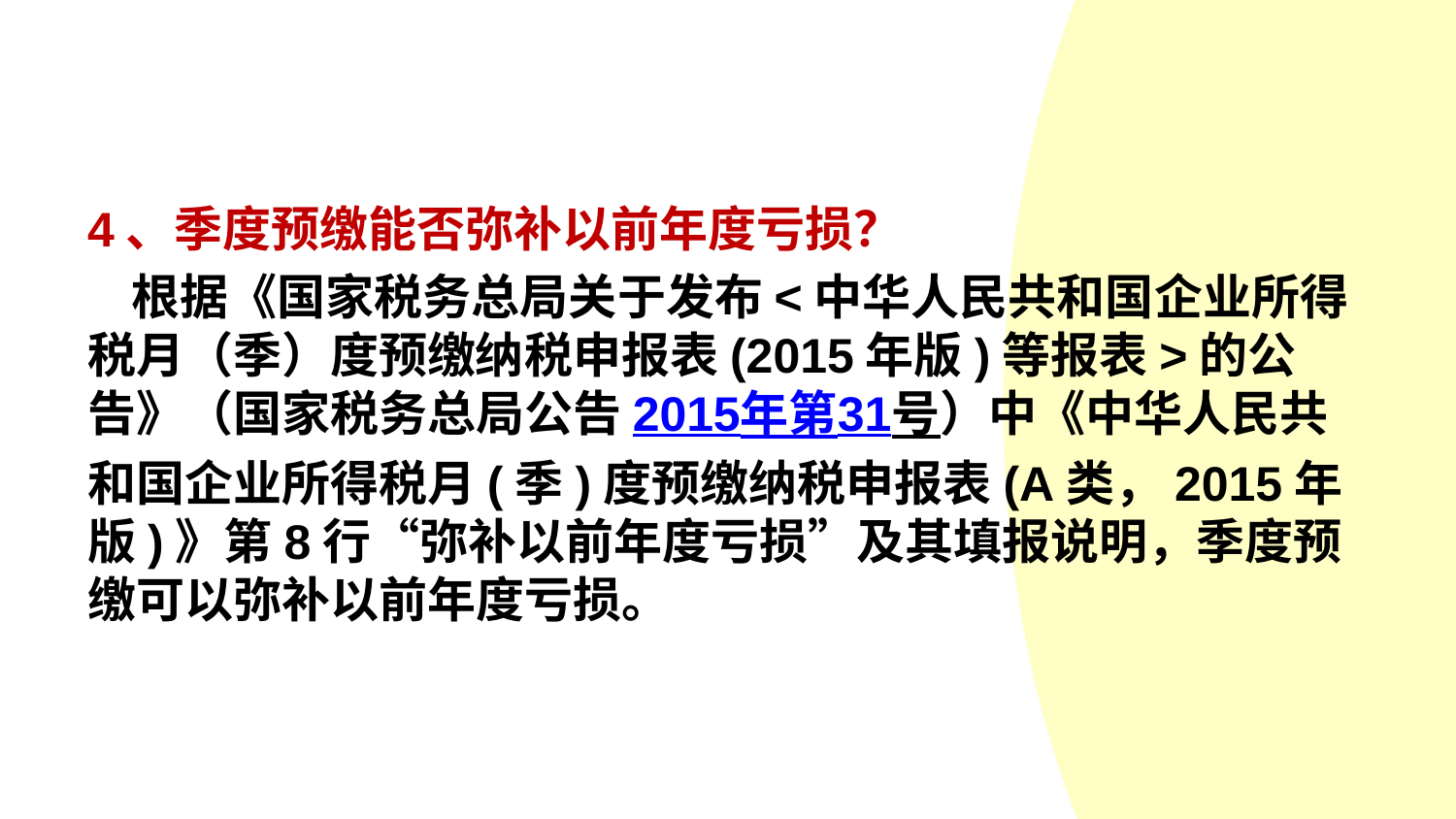

#
4、季度预缴能否弥补以前年度亏损？
   根据《国家税务总局关于发布<中华人民共和国企业所得税月（季）度预缴纳税申报表(2015年版)等报表>的公告》（国家税务总局公告2015年第31号）中《中华人民共和国企业所得税月(季)度预缴纳税申报表(A类，2015年版)》第8行“弥补以前年度亏损”及其填报说明，季度预缴可以弥补以前年度亏损。